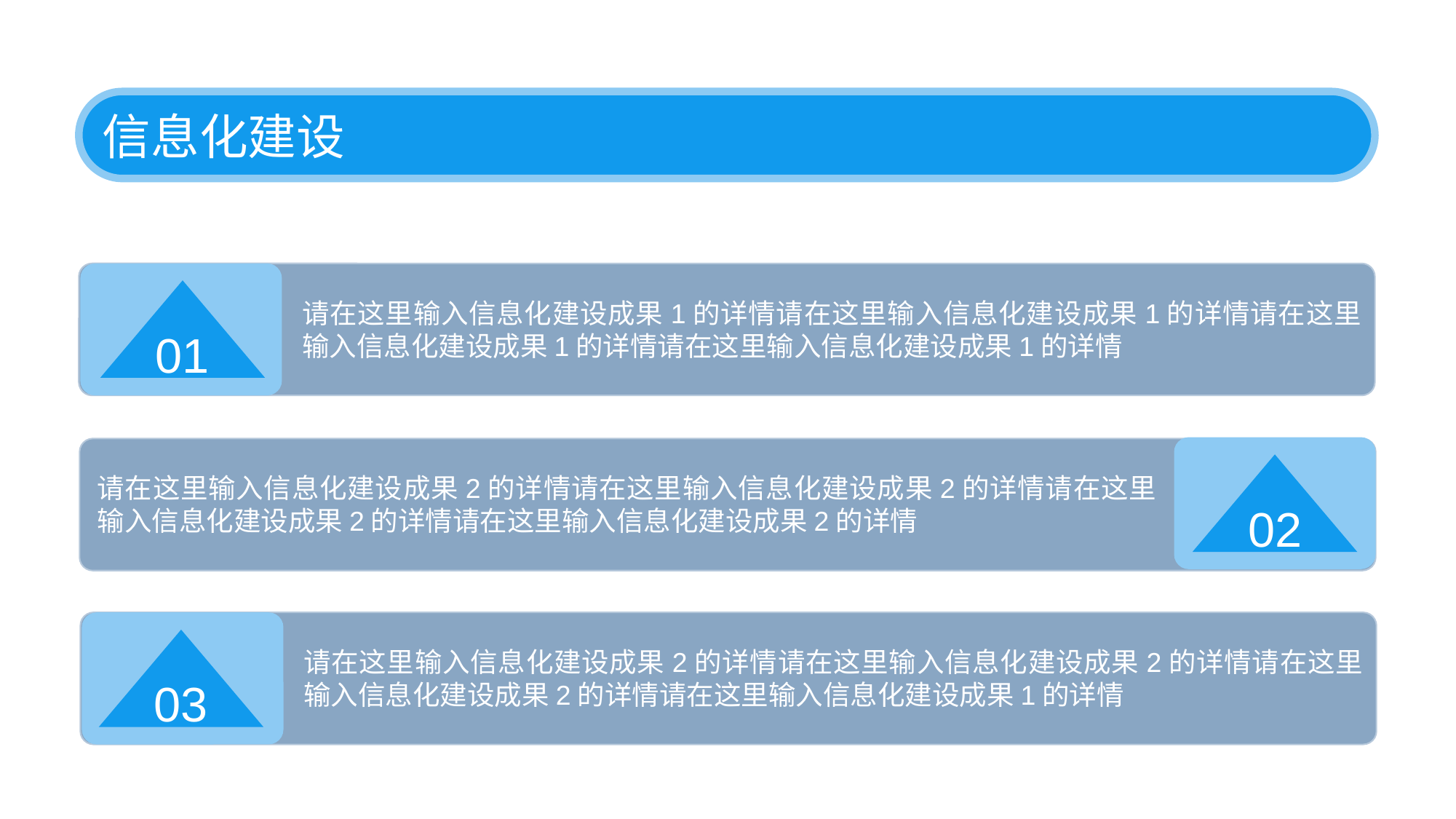

信息化建设

请在这里输入信息化建设成果1的详情请在这里输入信息化建设成果1的详情请在这里输入信息化建设成果1的详情请在这里输入信息化建设成果1的详情
01

请在这里输入信息化建设成果2的详情请在这里输入信息化建设成果2的详情请在这里输入信息化建设成果2的详情请在这里输入信息化建设成果2的详情
02

请在这里输入信息化建设成果2的详情请在这里输入信息化建设成果2的详情请在这里输入信息化建设成果2的详情请在这里输入信息化建设成果1的详情
03